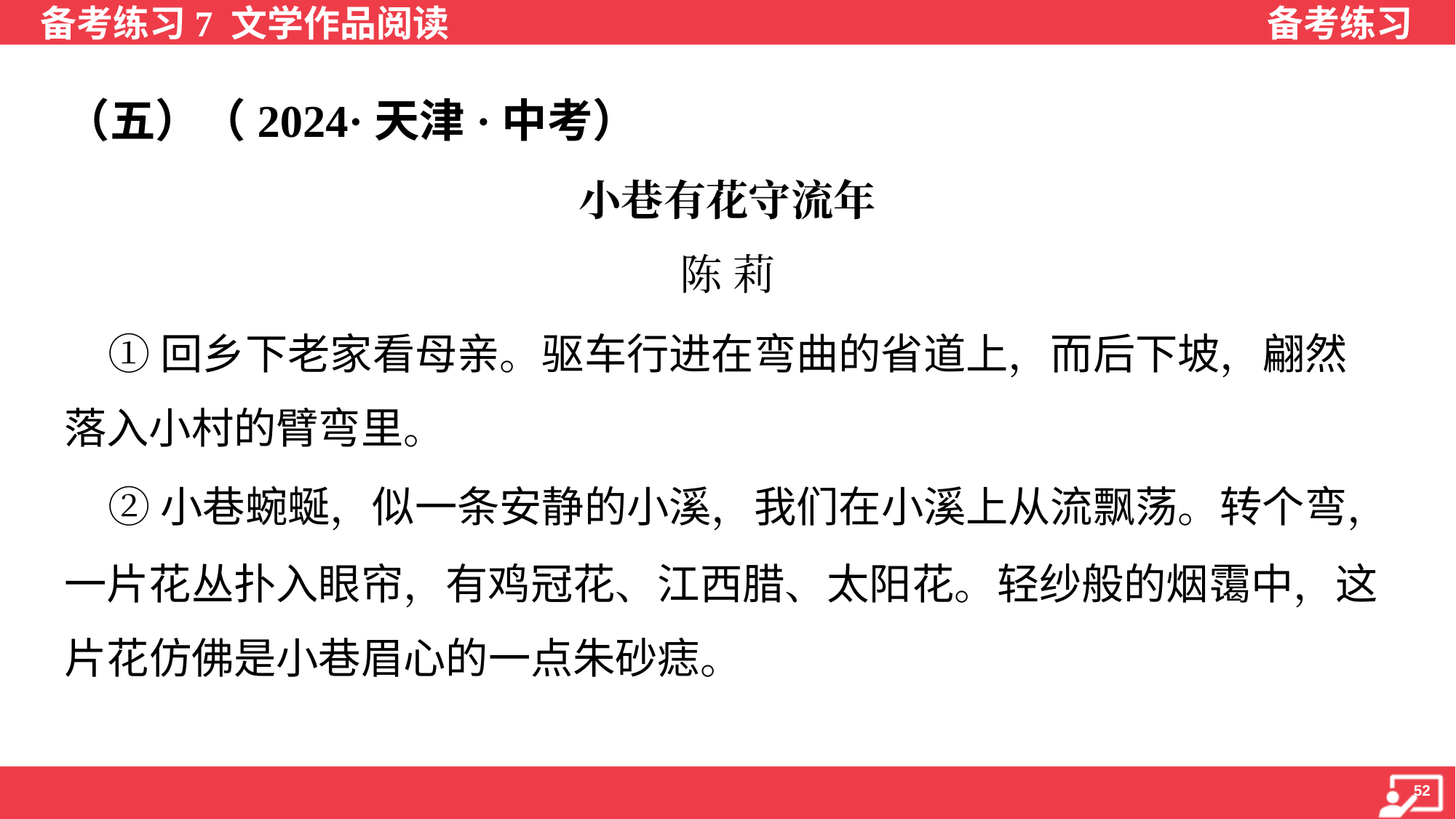

（五）（2024·天津·中考）
小巷有花守流年
陈 莉
    ①回乡下老家看母亲。驱车行进在弯曲的省道上，而后下坡，翩然
落入小村的臂弯里。
    ②小巷蜿蜒，似一条安静的小溪，我们在小溪上从流飘荡。转个弯，
一片花丛扑入眼帘，有鸡冠花、江西腊、太阳花。轻纱般的烟霭中，这
片花仿佛是小巷眉心的一点朱砂痣。